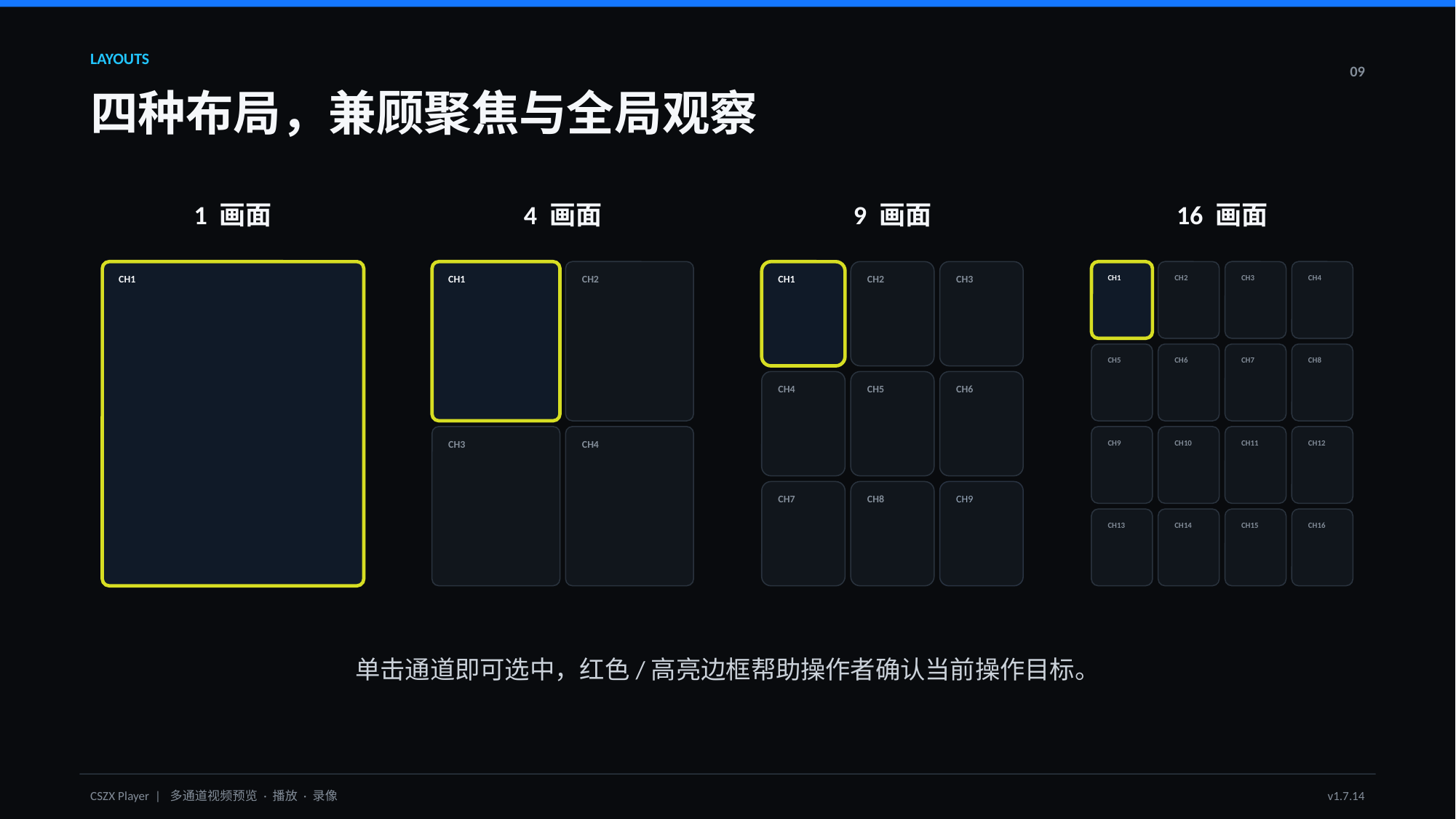

LAYOUTS
09
四种布局，兼顾聚焦与全局观察
1 画面
4 画面
9 画面
16 画面

CH1
CH1
CH2
CH1
CH2
CH3
CH1
CH2
CH3
CH4

CH5
CH6
CH7
CH8

CH4
CH5
CH6

CH3
CH4
CH9
CH10
CH11
CH12

CH7
CH8
CH9

CH13
CH14
CH15
CH16
单击通道即可选中，红色/高亮边框帮助操作者确认当前操作目标。

CSZX Player  |  多通道视频预览 · 播放 · 录像
v1.7.14